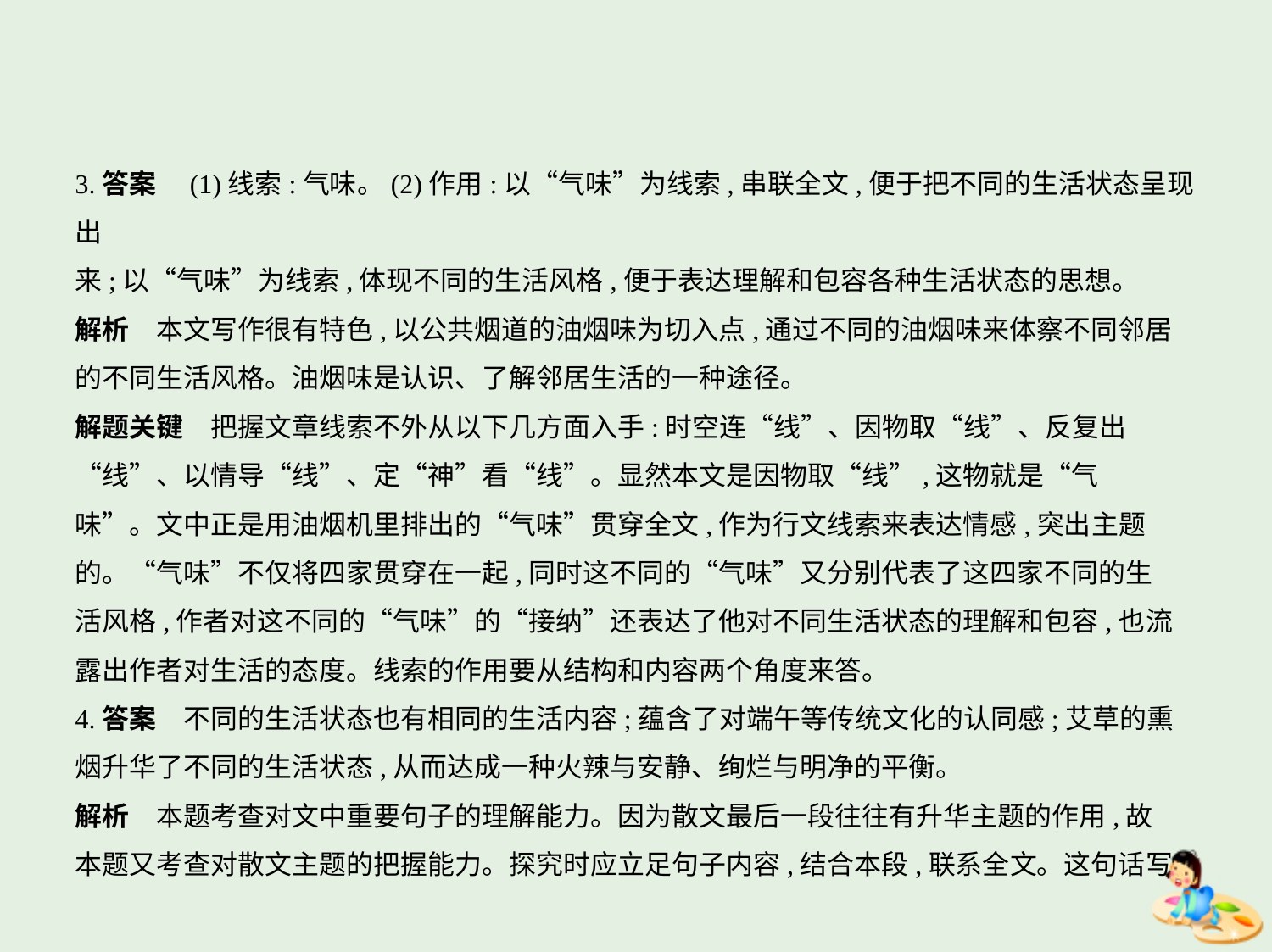

3.答案　(1)线索:气味。(2)作用:以“气味”为线索,串联全文,便于把不同的生活状态呈现出
来;以“气味”为线索,体现不同的生活风格,便于表达理解和包容各种生活状态的思想。
解析　本文写作很有特色,以公共烟道的油烟味为切入点,通过不同的油烟味来体察不同邻居
的不同生活风格。油烟味是认识、了解邻居生活的一种途径。
解题关键　把握文章线索不外从以下几方面入手:时空连“线”、因物取“线”、反复出
“线”、以情导“线”、定“神”看“线”。显然本文是因物取“线”,这物就是“气
味”。文中正是用油烟机里排出的“气味”贯穿全文,作为行文线索来表达情感,突出主题
的。“气味”不仅将四家贯穿在一起,同时这不同的“气味”又分别代表了这四家不同的生
活风格,作者对这不同的“气味”的“接纳”还表达了他对不同生活状态的理解和包容,也流
露出作者对生活的态度。线索的作用要从结构和内容两个角度来答。
4.答案　不同的生活状态也有相同的生活内容;蕴含了对端午等传统文化的认同感;艾草的熏
烟升华了不同的生活状态,从而达成一种火辣与安静、绚烂与明净的平衡。
解析　本题考查对文中重要句子的理解能力。因为散文最后一段往往有升华主题的作用,故
本题又考查对散文主题的把握能力。探究时应立足句子内容,结合本段,联系全文。这句话写